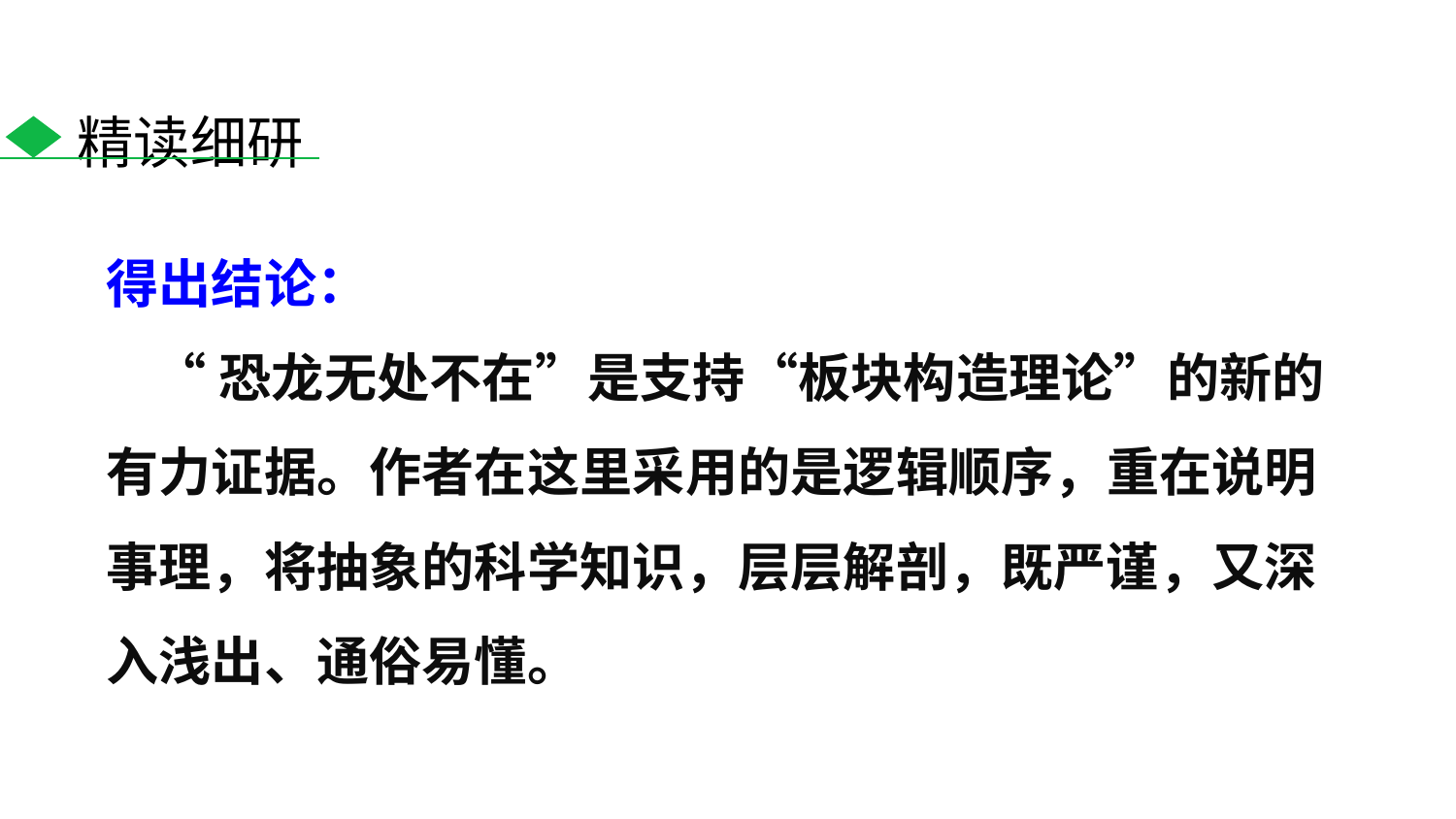

精读细研

得出结论：
    “恐龙无处不在”是支持“板块构造理论”的新的有力证据。作者在这里采用的是逻辑顺序，重在说明事理，将抽象的科学知识，层层解剖，既严谨，又深入浅出、通俗易懂。